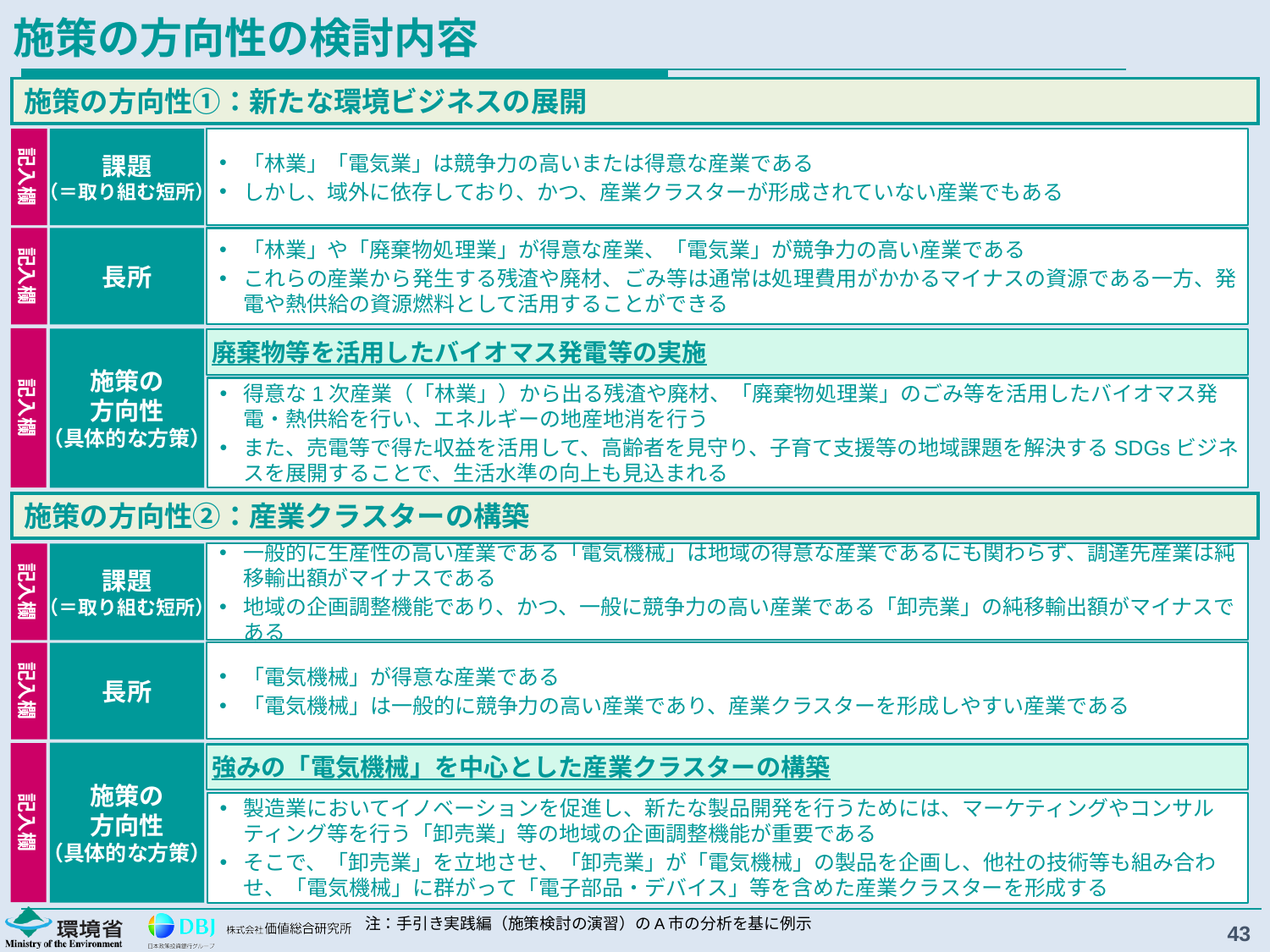

# 施策の方向性の検討内容
施策の方向性①：新たな環境ビジネスの展開
記入欄
課題
（＝取り組む短所）
「林業」「電気業」は競争力の高いまたは得意な産業である
しかし、域外に依存しており、かつ、産業クラスターが形成されていない産業でもある
記入欄
「林業」や「廃棄物処理業」が得意な産業、「電気業」が競争力の高い産業である
これらの産業から発生する残渣や廃材、ごみ等は通常は処理費用がかかるマイナスの資源である一方、発電や熱供給の資源燃料として活用することができる
長所
記入欄
施策の
方向性
（具体的な方策）
廃棄物等を活用したバイオマス発電等の実施
得意な1次産業（「林業」）から出る残渣や廃材、「廃棄物処理業」のごみ等を活用したバイオマス発電・熱供給を行い、エネルギーの地産地消を行う
また、売電等で得た収益を活用して、高齢者を見守り、子育て支援等の地域課題を解決するSDGsビジネスを展開することで、生活水準の向上も見込まれる
施策の方向性②：産業クラスターの構築
記入欄
課題
（＝取り組む短所）
一般的に生産性の高い産業である「電気機械」は地域の得意な産業であるにも関わらず、調達先産業は純移輸出額がマイナスである
地域の企画調整機能であり、かつ、一般に競争力の高い産業である「卸売業」の純移輸出額がマイナスである
「電気機械」が得意な産業である
「電気機械」は一般的に競争力の高い産業であり、産業クラスターを形成しやすい産業である
記入欄
長所
施策の
方向性
（具体的な方策）
記入欄
強みの「電気機械」を中心とした産業クラスターの構築
製造業においてイノベーションを促進し、新たな製品開発を行うためには、マーケティングやコンサルティング等を行う「卸売業」等の地域の企画調整機能が重要である
そこで、「卸売業」を立地させ、「卸売業」が「電気機械」の製品を企画し、他社の技術等も組み合わせ、「電気機械」に群がって「電子部品・デバイス」等を含めた産業クラスターを形成する
注：手引き実践編（施策検討の演習）のA市の分析を基に例示
43